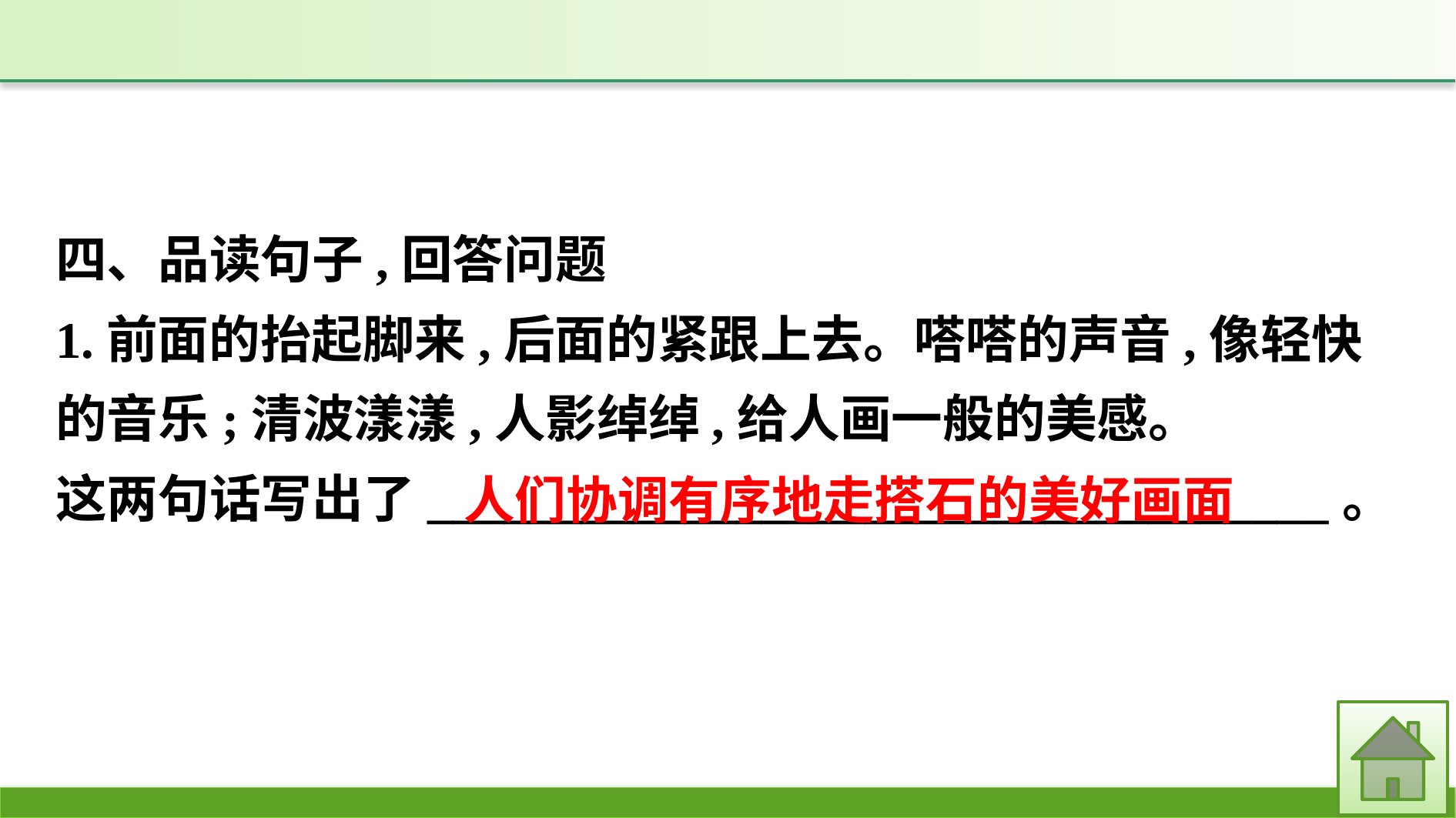

四、品读句子,回答问题
1.前面的抬起脚来,后面的紧跟上去。嗒嗒的声音,像轻快的音乐;清波漾漾,人影绰绰,给人画一般的美感。
这两句话写出了___________________________________。
人们协调有序地走搭石的美好画面